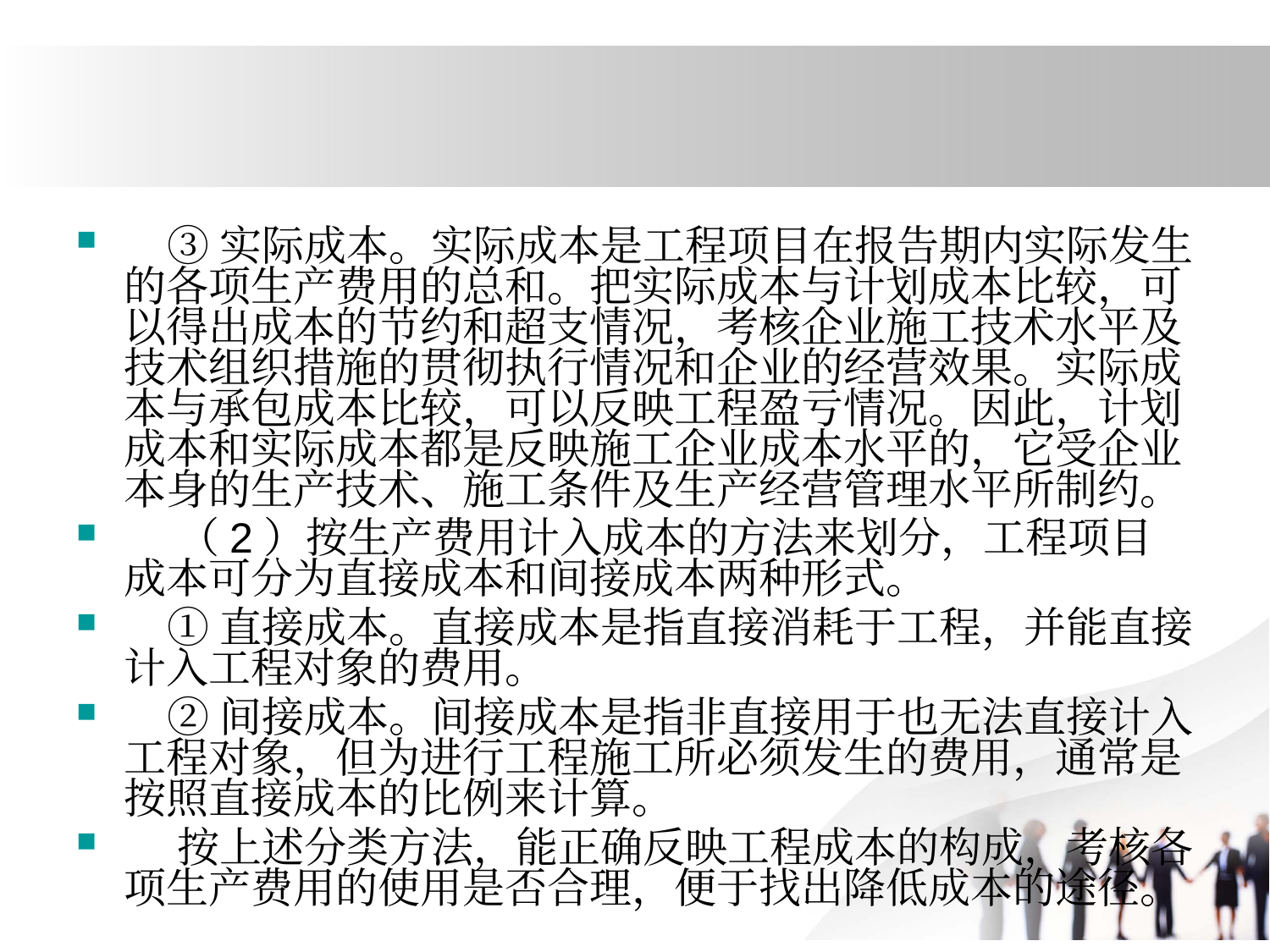

#
    ③实际成本。实际成本是工程项目在报告期内实际发生的各项生产费用的总和。把实际成本与计划成本比较，可以得出成本的节约和超支情况，考核企业施工技术水平及技术组织措施的贯彻执行情况和企业的经营效果。实际成本与承包成本比较，可以反映工程盈亏情况。因此，计划成本和实际成本都是反映施工企业成本水平的，它受企业本身的生产技术、施工条件及生产经营管理水平所制约。
    （2）按生产费用计入成本的方法来划分，工程项目成本可分为直接成本和间接成本两种形式。
    ①直接成本。直接成本是指直接消耗于工程，并能直接计入工程对象的费用。
    ②间接成本。间接成本是指非直接用于也无法直接计入工程对象，但为进行工程施工所必须发生的费用，通常是按照直接成本的比例来计算。
    按上述分类方法，能正确反映工程成本的构成，考核各项生产费用的使用是否合理，便于找出降低成本的途径。